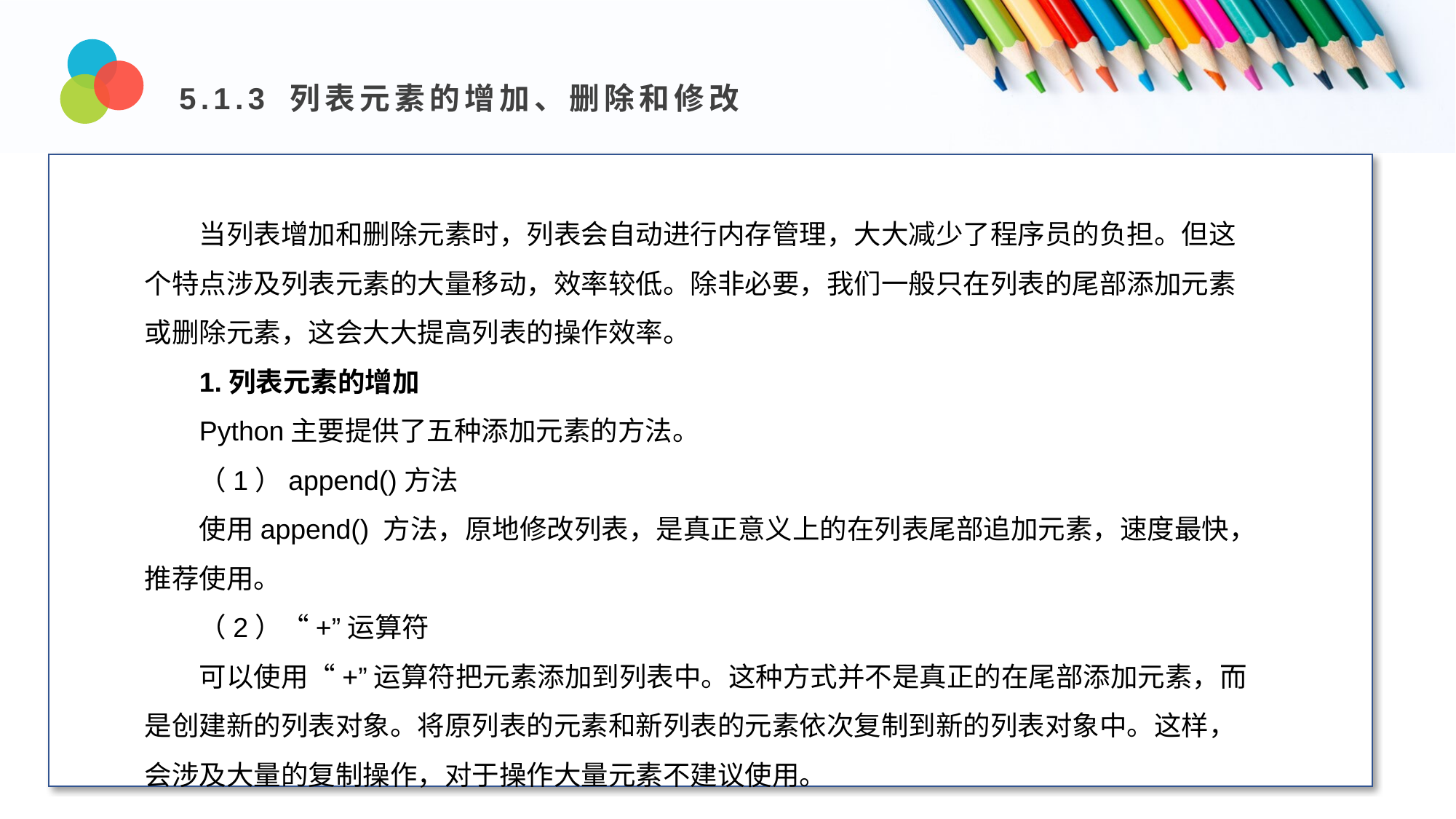

5.1.3 列表元素的增加、删除和修改
Design and Production
当列表增加和删除元素时，列表会自动进行内存管理，大大减少了程序员的负担。但这个特点涉及列表元素的大量移动，效率较低。除非必要，我们一般只在列表的尾部添加元素或删除元素，这会大大提高列表的操作效率。
1.列表元素的增加
Python主要提供了五种添加元素的方法。
（1）append()方法
使用append() 方法，原地修改列表，是真正意义上的在列表尾部追加元素，速度最快，推荐使用。
（2）“+”运算符
可以使用“+”运算符把元素添加到列表中。这种方式并不是真正的在尾部添加元素，而是创建新的列表对象。将原列表的元素和新列表的元素依次复制到新的列表对象中。这样，会涉及大量的复制操作，对于操作大量元素不建议使用。